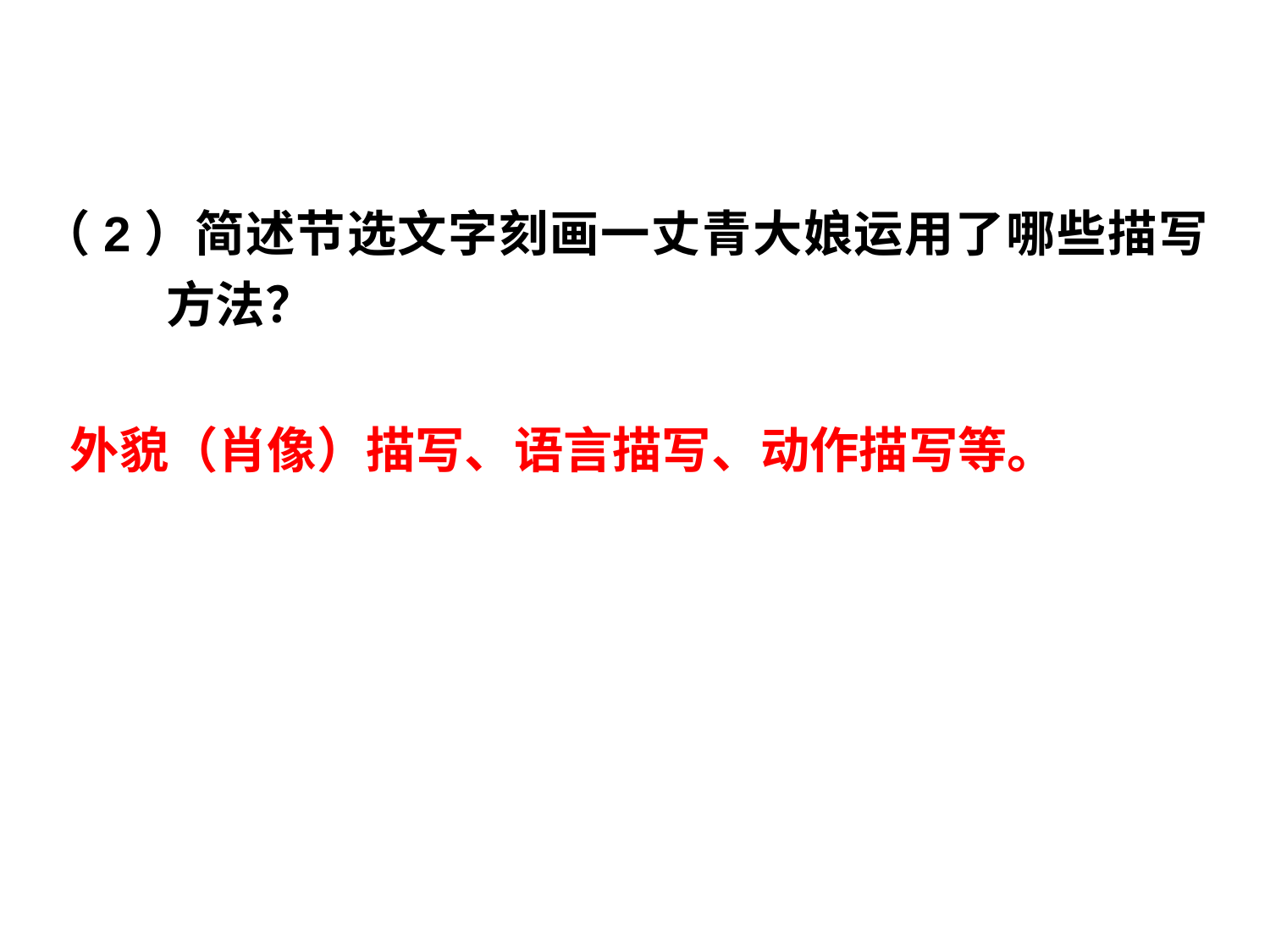

（2）简述节选文字刻画一丈青大娘运用了哪些描写方法？
外貌（肖像）描写、语言描写、动作描写等。